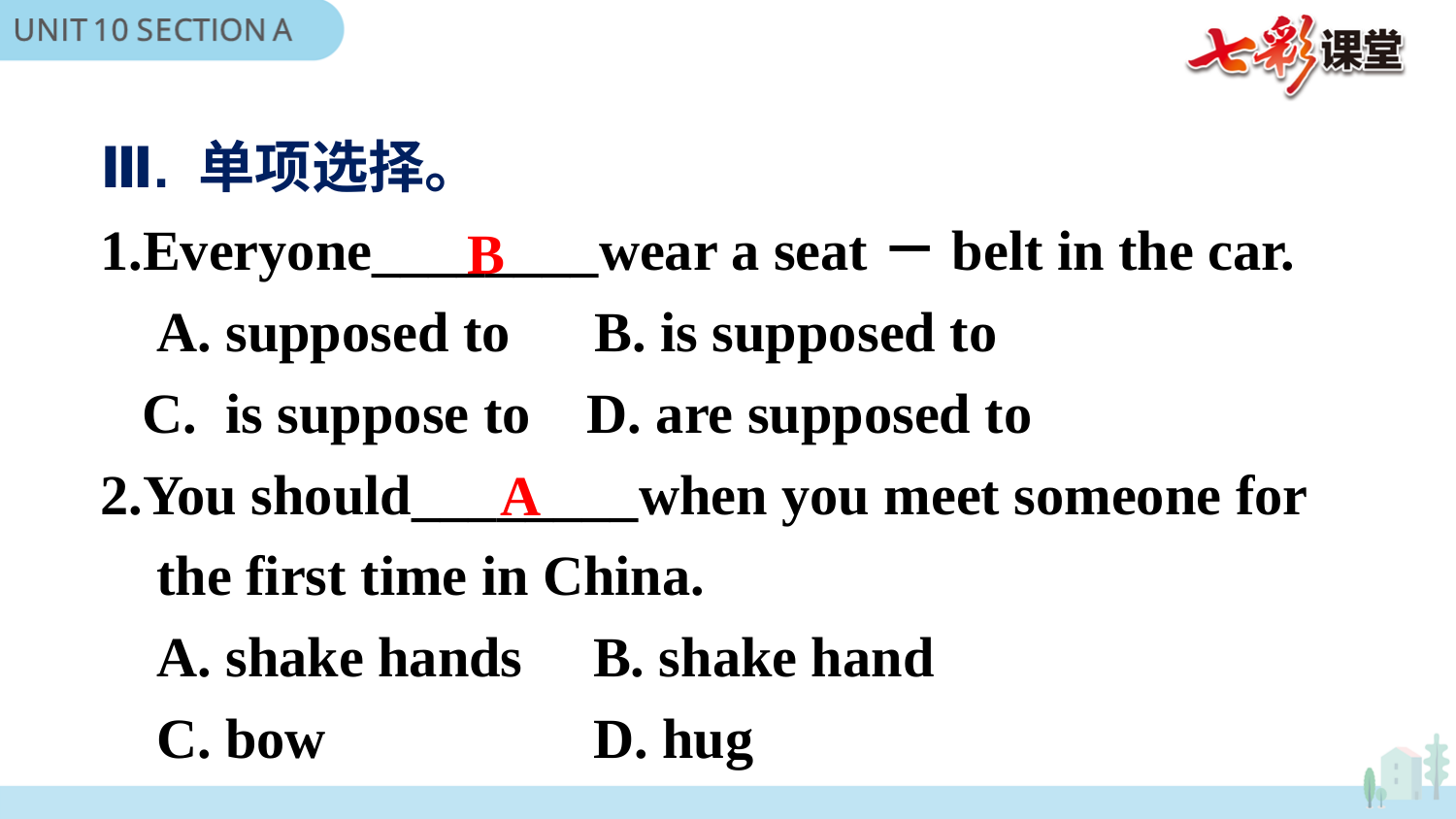

Ⅲ. 单项选择。
1.Everyone________wear a seat－belt in the car.
    A. supposed to      B. is supposed to
   C.  is suppose to    D. are supposed to
2.You should________when you meet someone for
    the first time in China.
    A. shake hands     B. shake hand
    C. bow                   D. hug
B
A